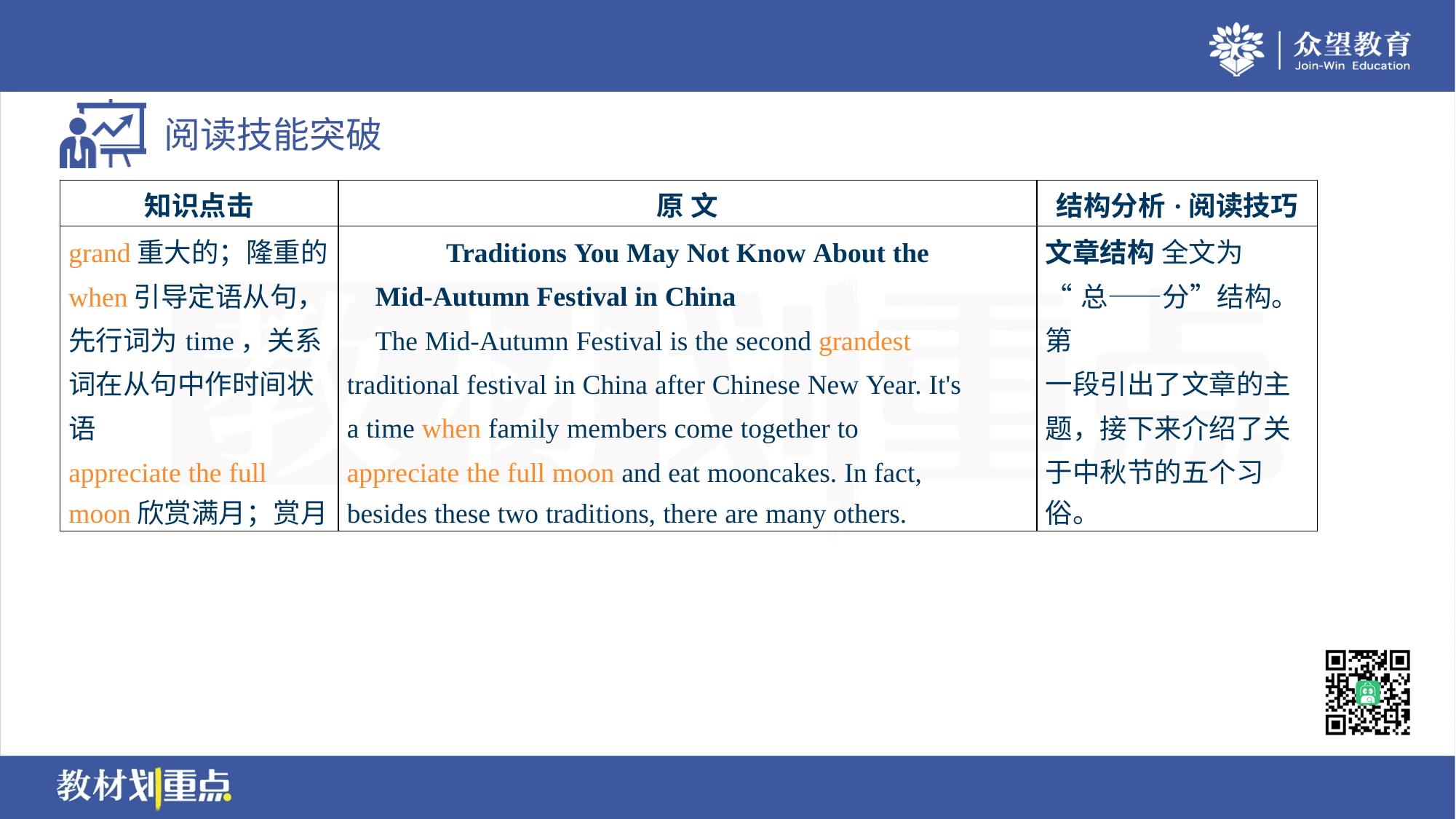

| 知识点击 | 原 文 | 结构分析·阅读技巧 |
| --- | --- | --- |
| grand重大的；隆重的 when引导定语从句， 先行词为time，关系 词在从句中作时间状 语 appreciate the full moon欣赏满月；赏月 | Traditions You May Not Know About the Mid-Autumn Festival in China The Mid-Autumn Festival is the second grandest traditional festival in China after Chinese New Year. It's a time when family members come together to appreciate the full moon and eat mooncakes. In fact, besides these two traditions, there are many others. | 文章结构 全文为 “总——分”结构。第 一段引出了文章的主 题，接下来介绍了关 于中秋节的五个习 俗。 |